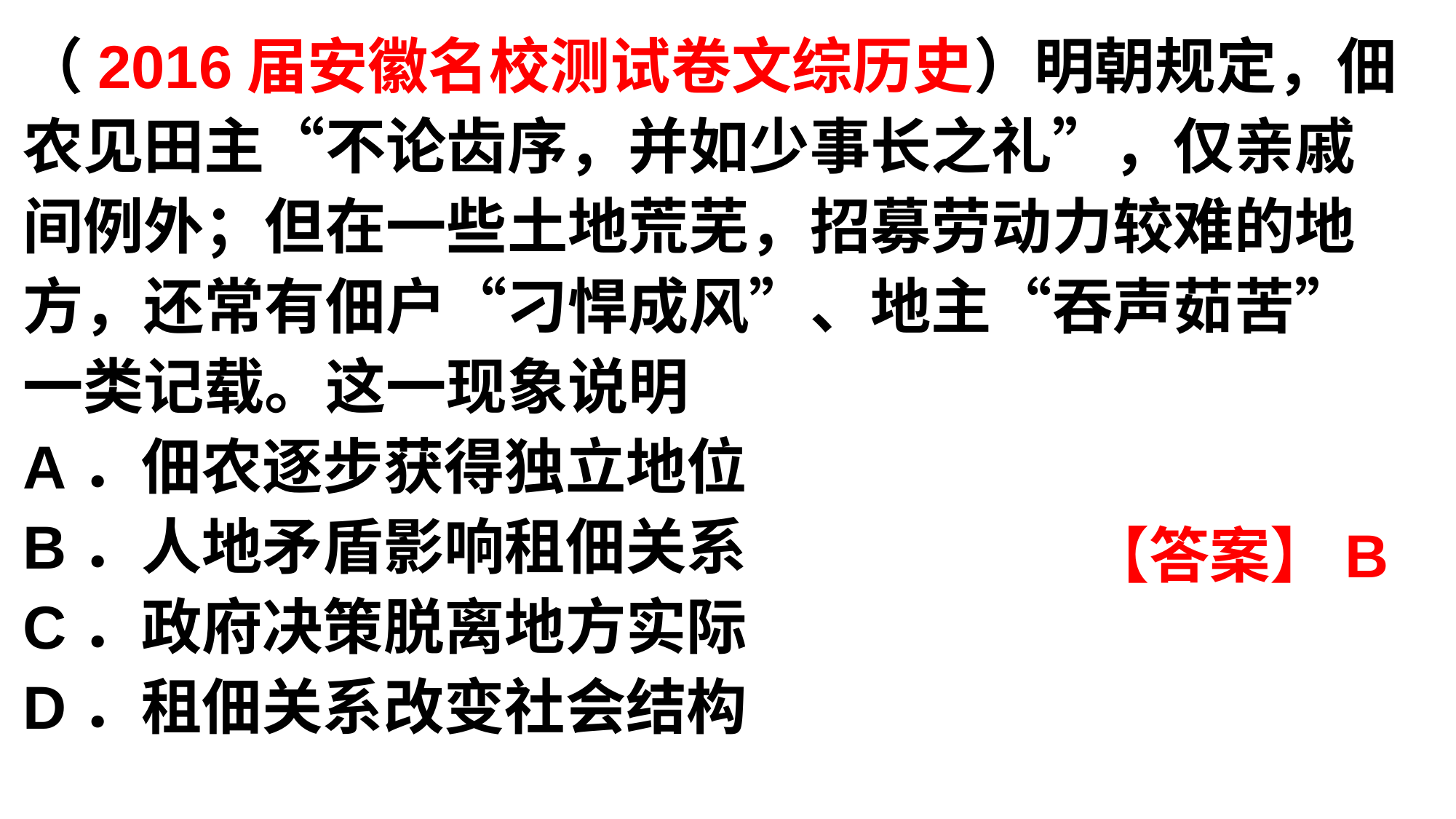

（2016届安徽名校测试卷文综历史）明朝规定，佃农见田主“不论齿序，并如少事长之礼”，仅亲戚间例外；但在一些土地荒芜，招募劳动力较难的地方，还常有佃户“刁悍成风”、地主“吞声茹苦”一类记载。这一现象说明
A．佃农逐步获得独立地位
B．人地矛盾影响租佃关系
C．政府决策脱离地方实际
D．租佃关系改变社会结构
【答案】B